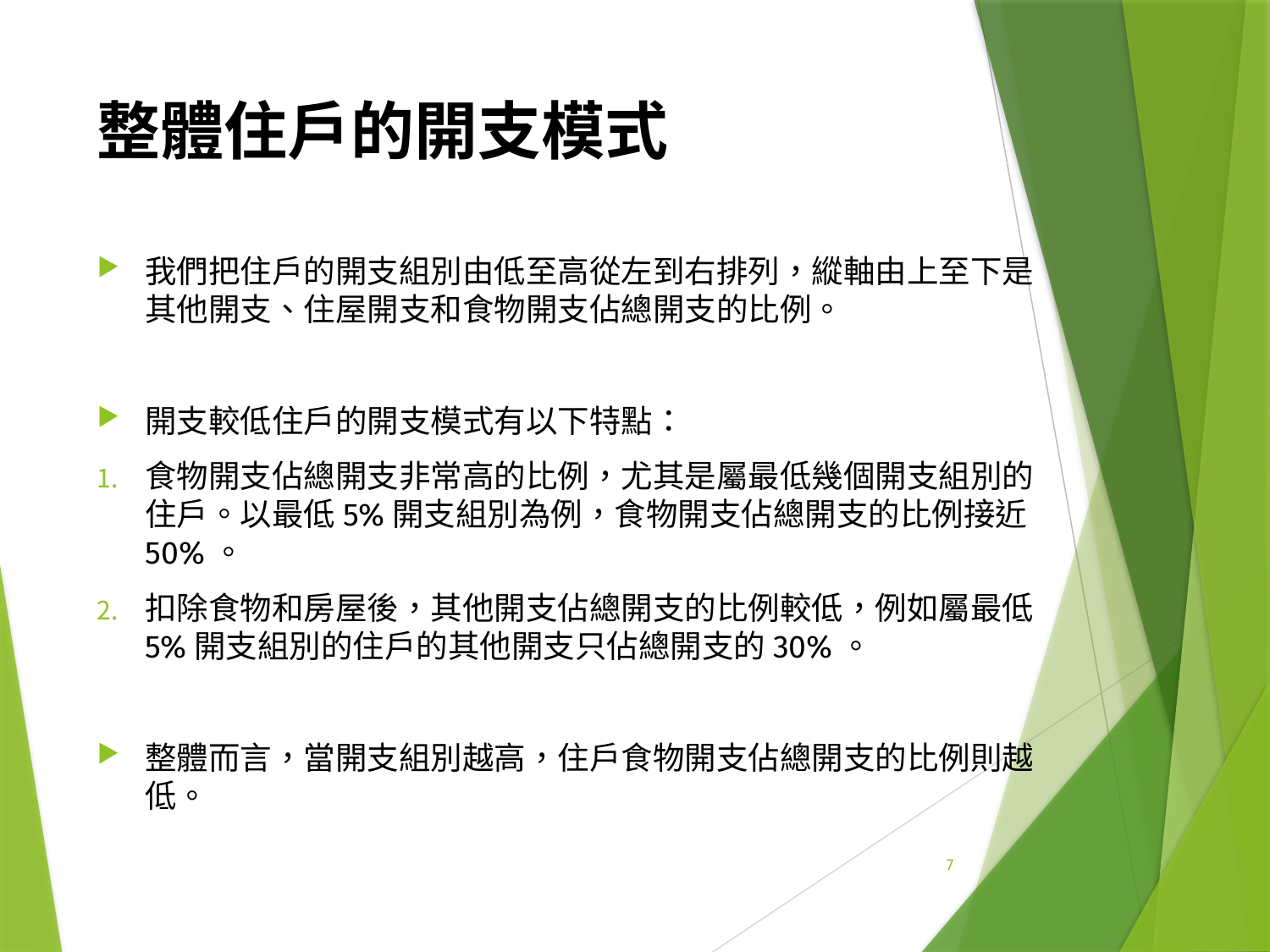

# 整體住戶的開支模式
我們把住戶的開支組別由低至高從左到右排列，縱軸由上至下是其他開支、住屋開支和食物開支佔總開支的比例。

開支較低住户的開支模式有以下特點：
食物開支佔總開支非常高的比例，尤其是屬最低幾個開支組別的住戶。以最低5%開支組別為例，食物開支佔總開支的比例接近50%。
扣除食物和房屋後，其他開支佔總開支的比例較低，例如屬最低5%開支組別的住戶的其他開支只佔總開支的30%。

整體而言，當開支組別越高，住戶食物開支佔總開支的比例則越低。

7